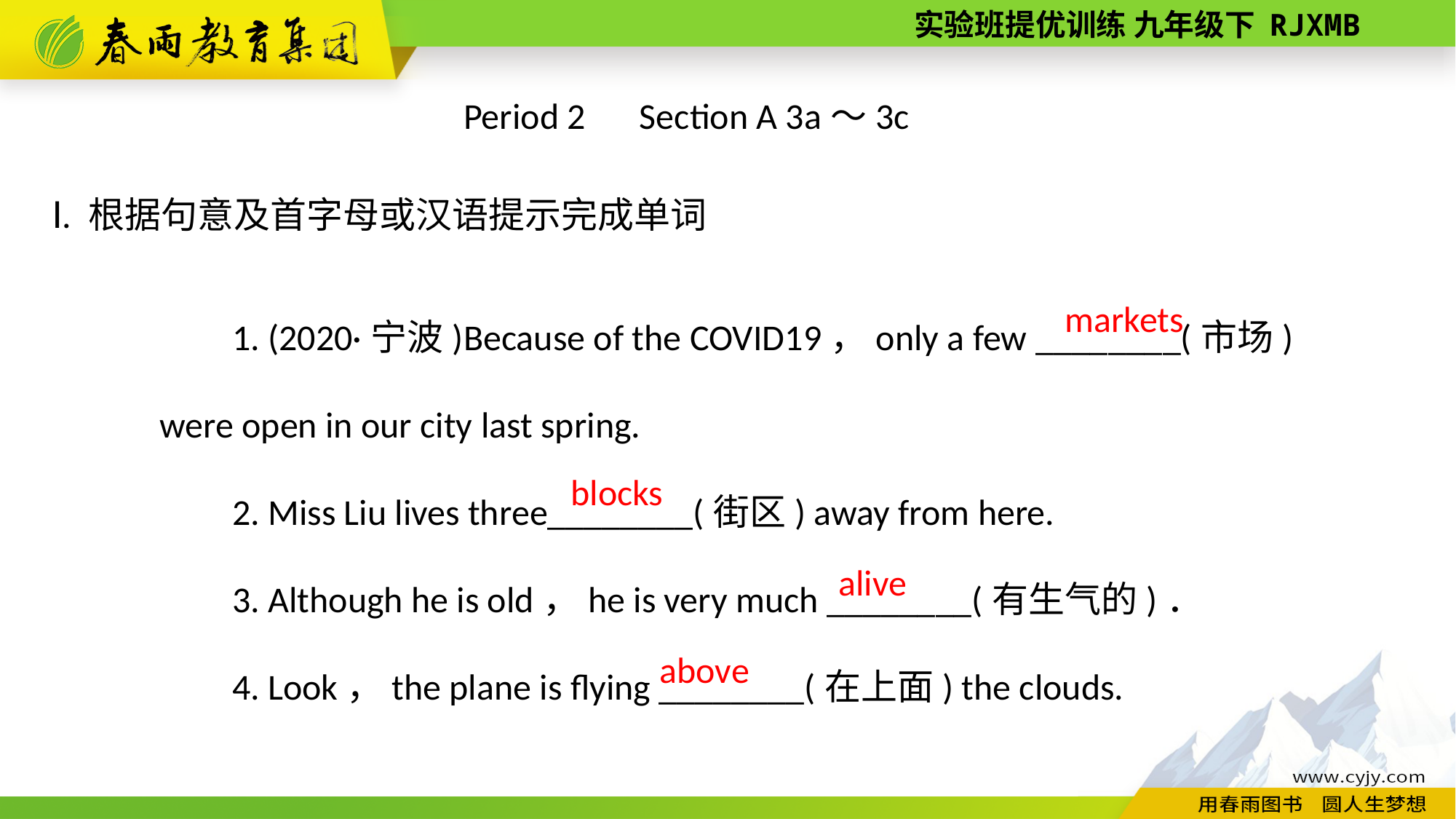

Period 2　Section A 3a～3c
Ⅰ. 根据句意及首字母或汉语提示完成单词
1. (2020·宁波)Because of the COVID­19，only a few ________(市场) were open in our city last spring.
2. Miss Liu lives three________(街区) away from here.
3. Although he is old，he is very much ________(有生气的)．
4. Look，the plane is flying ________(在上面) the clouds.
markets
blocks
 alive
above